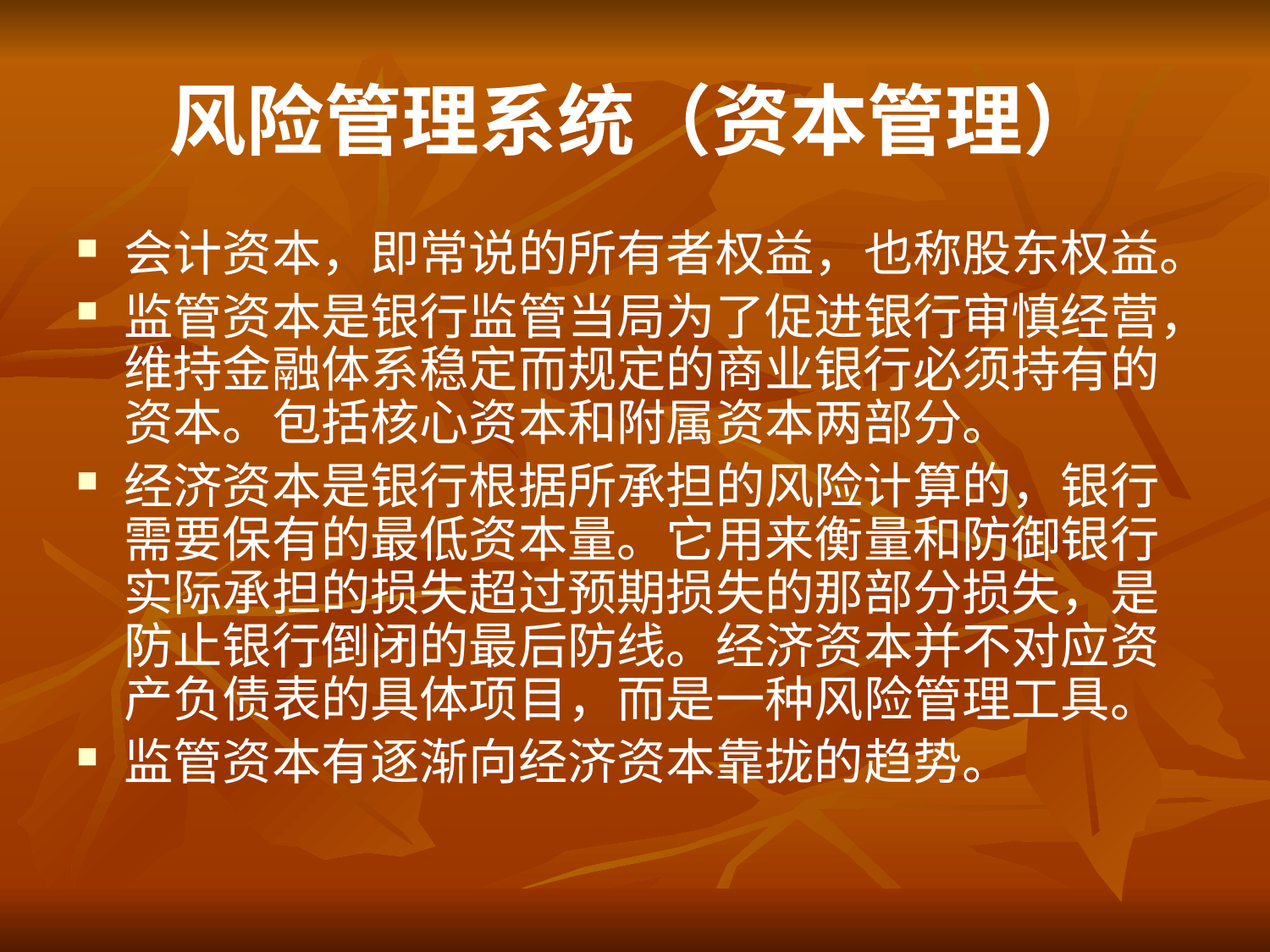

# 风险管理系统（资本管理）
会计资本，即常说的所有者权益，也称股东权益。
监管资本是银行监管当局为了促进银行审慎经营，维持金融体系稳定而规定的商业银行必须持有的资本。包括核心资本和附属资本两部分。
经济资本是银行根据所承担的风险计算的，银行需要保有的最低资本量。它用来衡量和防御银行实际承担的损失超过预期损失的那部分损失，是防止银行倒闭的最后防线。经济资本并不对应资产负债表的具体项目，而是一种风险管理工具。
监管资本有逐渐向经济资本靠拢的趋势。